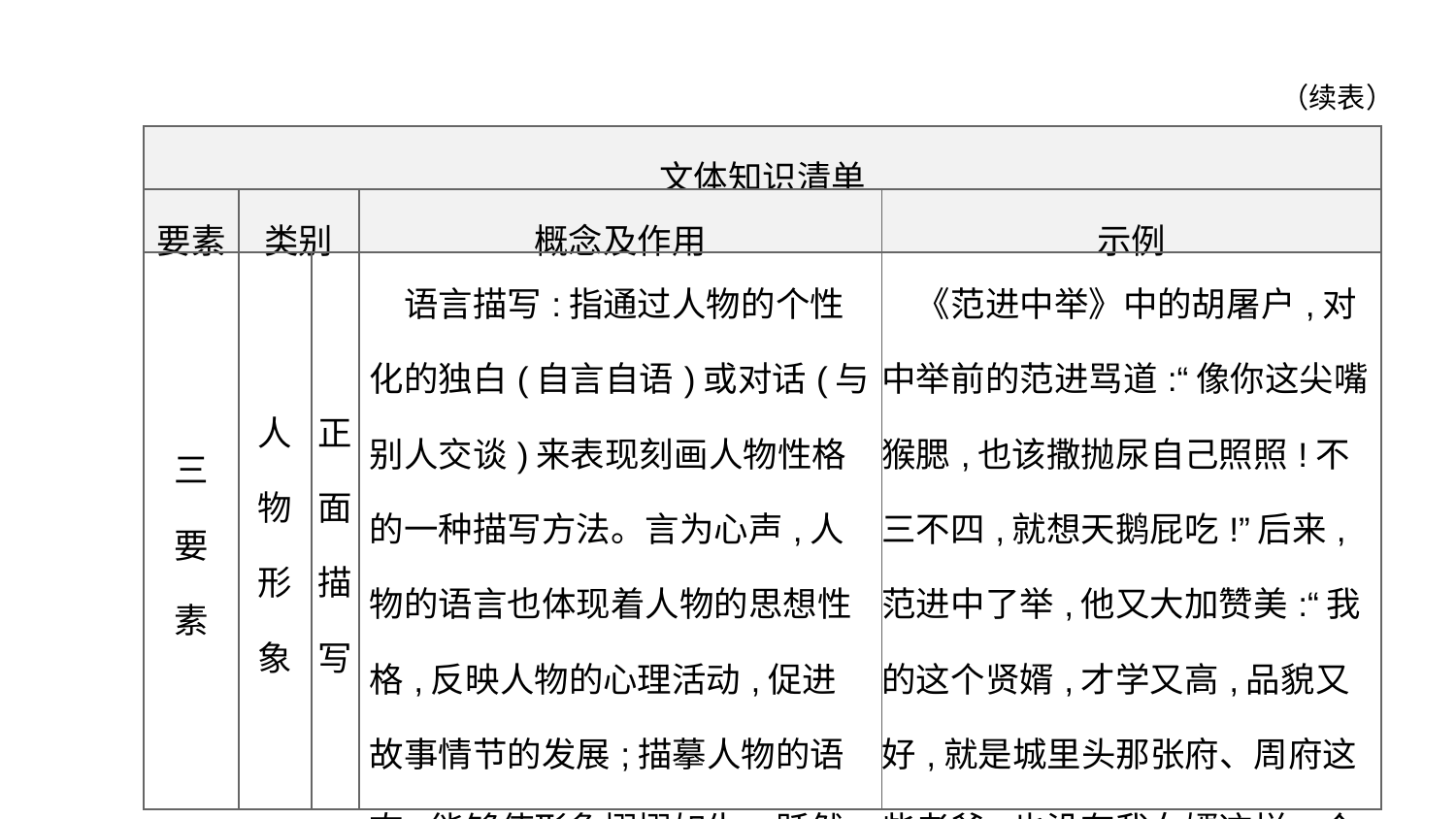

（续表）
| 文体知识清单 |  |  |  |  |
| --- | --- | --- | --- | --- |
| 要素 | 类别 |  | 概念及作用 | 示例 |
| 三 要 素 | 人 物 形 象 | 正 面 描 写 | 语言描写:指通过人物的个性化的独白(自言自语)或对话(与别人交谈)来表现刻画人物性格的一种描写方法。言为心声,人物的语言也体现着人物的思想性格,反映人物的心理活动,促进故事情节的发展;描摹人物的语态,能够使形象栩栩如生、跃然纸上 | 《范进中举》中的胡屠户,对中举前的范进骂道:“像你这尖嘴猴腮,也该撒抛尿自己照照!不三不四,就想天鹅屁吃!”后来,范进中了举,他又大加赞美:“我的这个贤婿,才学又高,品貌又好,就是城里头那张府、周府这些老爷,也没有我女婿这样一个体面的相貌!” |